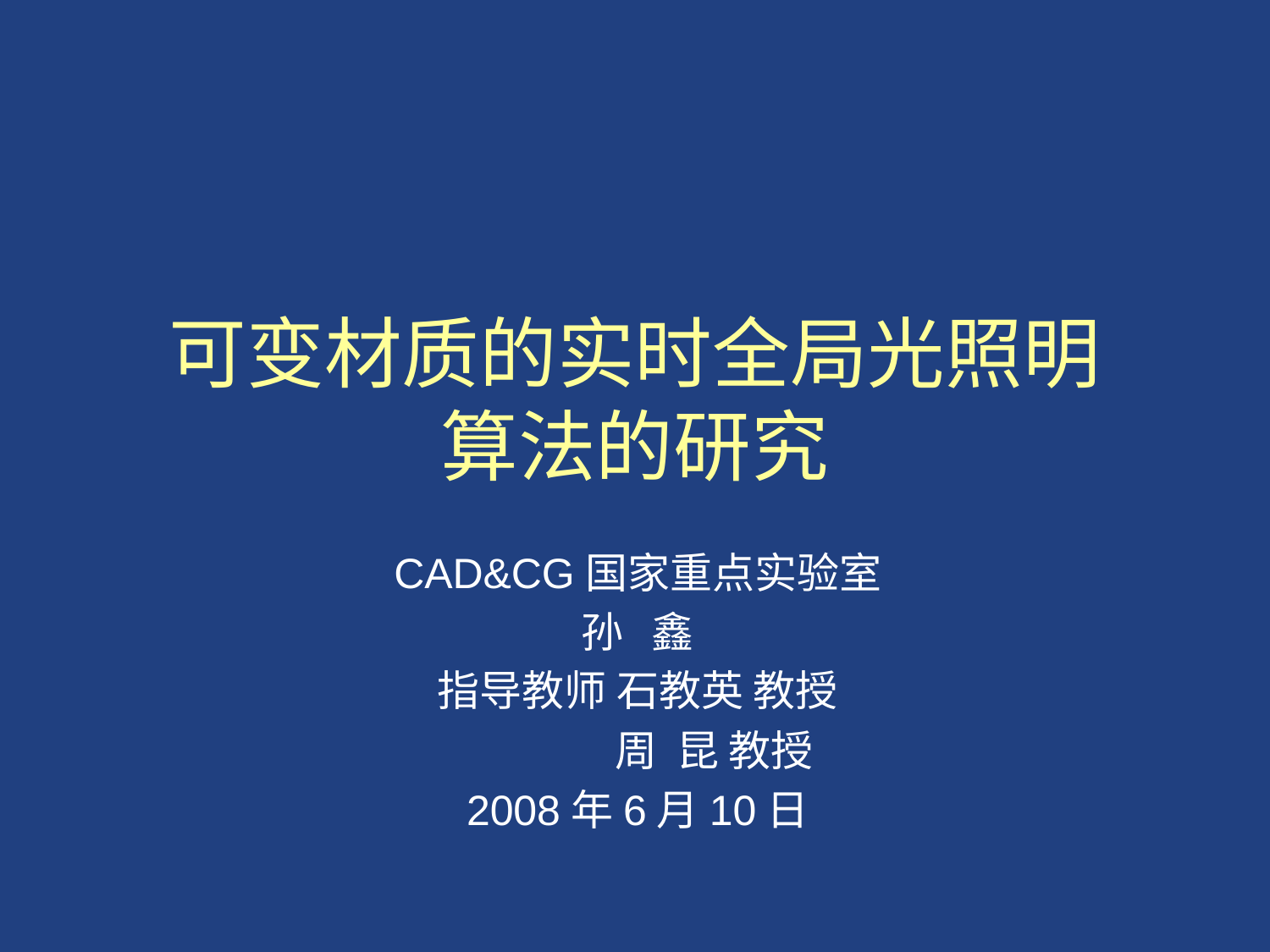

# 可变材质的实时全局光照明 算法的研究
CAD&CG国家重点实验室
孙   鑫
指导教师 石教英 教授
               周  昆 教授
2008年6月10日